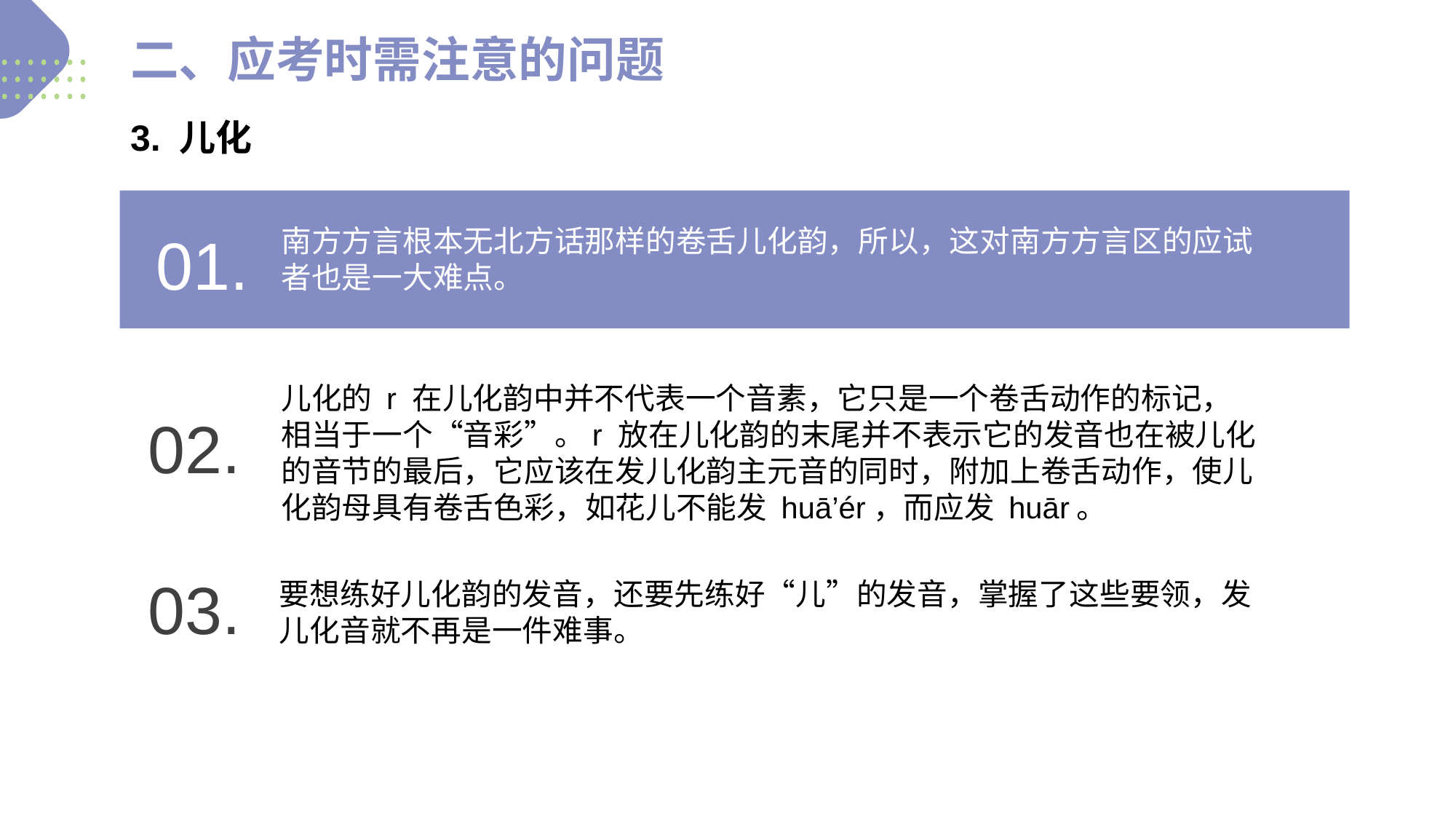

二、应考时需注意的问题

3. 儿化

南方方言根本无北方话那样的卷舌儿化韵，所以，这对南方方言区的应试者也是一大难点。
01.
儿化的 r 在儿化韵中并不代表一个音素，它只是一个卷舌动作的标记，相当于一个“音彩”。r 放在儿化韵的末尾并不表示它的发音也在被儿化的音节的最后，它应该在发儿化韵主元音的同时，附加上卷舌动作，使儿
化韵母具有卷舌色彩，如花儿不能发 huā’ér，而应发 huār。
02.
要想练好儿化韵的发音，还要先练好“儿”的发音，掌握了这些要领，发儿化音就不再是一件难事。
03.